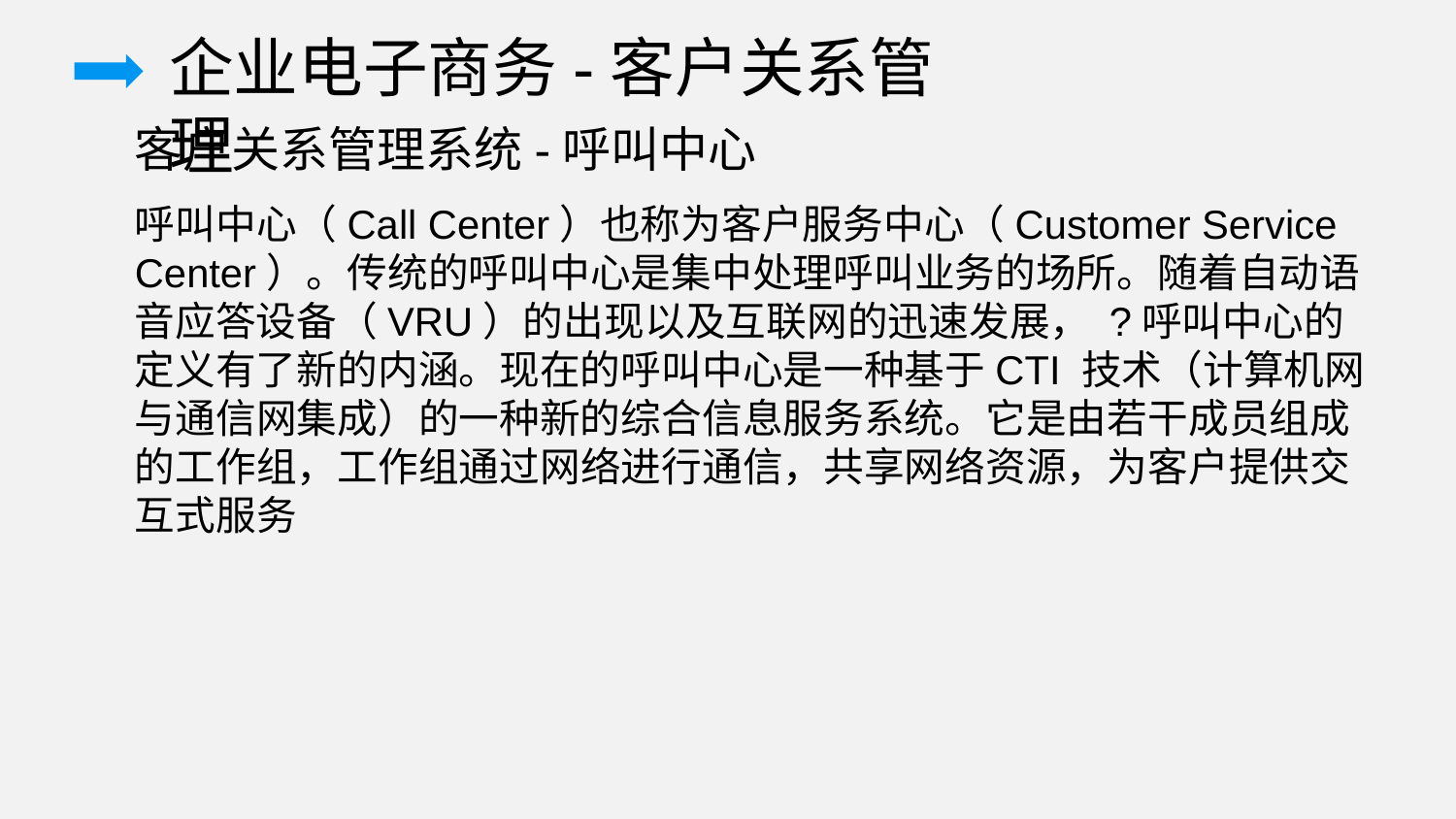

企业电子商务-客户关系管理
客户关系管理系统-呼叫中心

呼叫中心（Call Center）也称为客户服务中心（Customer Service Center）。传统的呼叫中心是集中处理呼叫业务的场所。随着自动语音应答设备（VRU）的出现以及互联网的迅速发展， ?呼叫中心的定义有了新的内涵。现在的呼叫中心是一种基于CTI 技术（计算机网与通信网集成）的一种新的综合信息服务系统。它是由若干成员组成的工作组，工作组通过网络进行通信，共享网络资源，为客户提供交互式服务